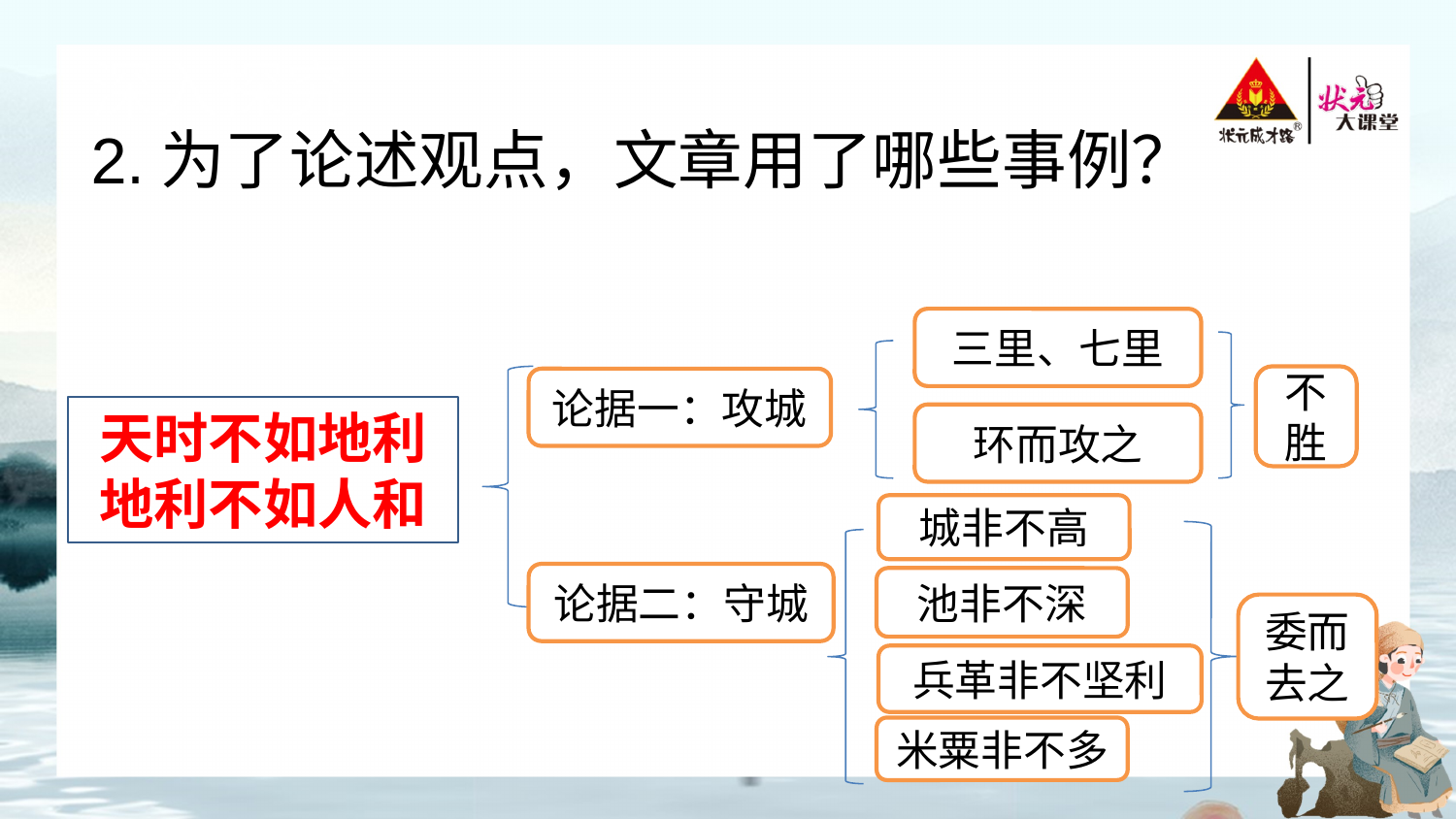

深入探究
2.为了论述观点，文章用了哪些事例？

三里、七里

不胜

论据一：攻城
天时不如地利
地利不如人和
环而攻之
城非不高

论据二：守城
池非不深
委而去之
兵革非不坚利
米粟非不多